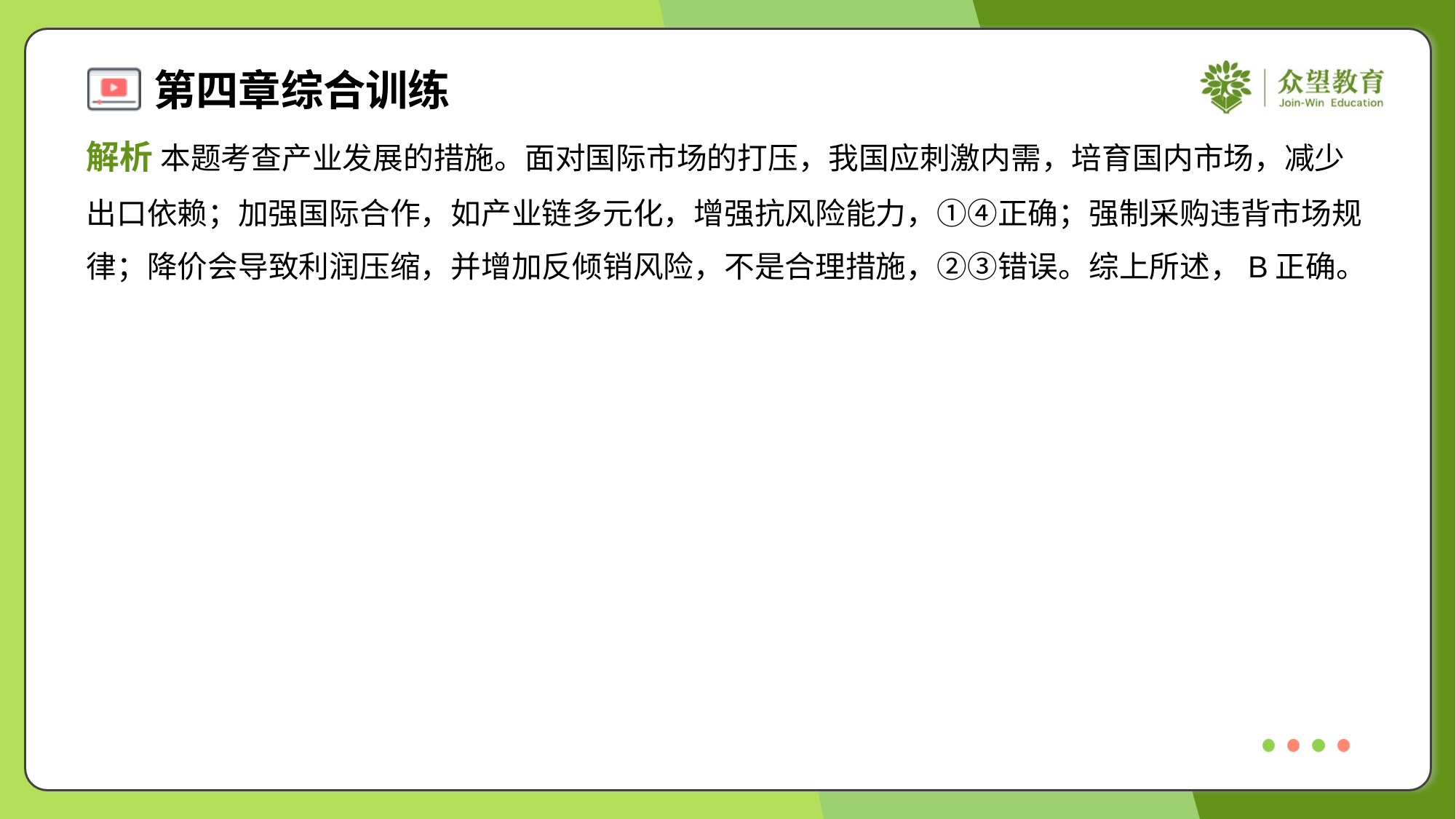

解析 本题考查产业发展的措施。面对国际市场的打压，我国应刺激内需，培育国内市场，减少
出口依赖；加强国际合作，如产业链多元化，增强抗风险能力，①④正确；强制采购违背市场规
律；降价会导致利润压缩，并增加反倾销风险，不是合理措施，②③错误。综上所述，B正确。